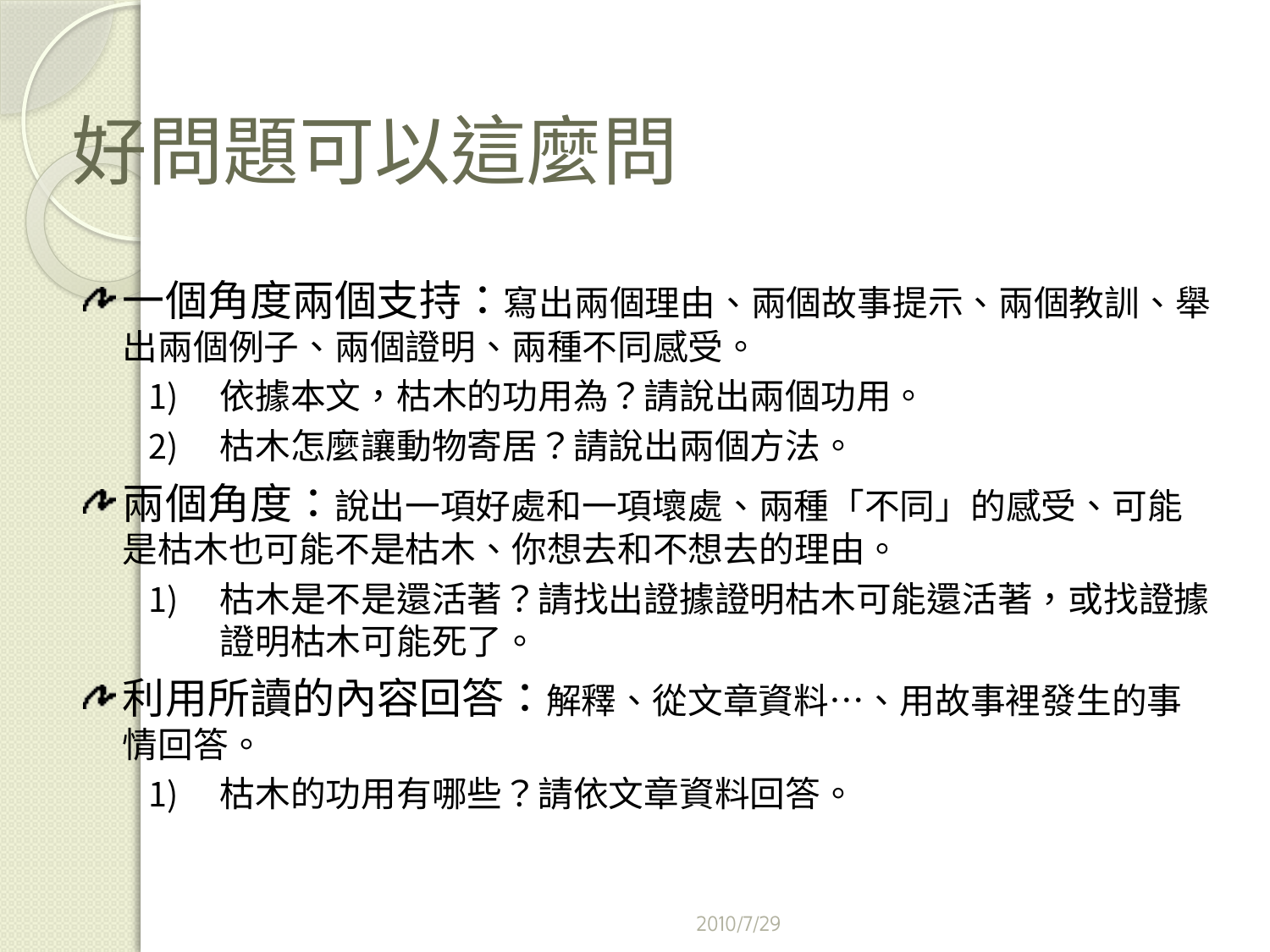

# 好問題可以這麼問
一個角度兩個支持：寫出兩個理由、兩個故事提示、兩個教訓、舉出兩個例子、兩個證明、兩種不同感受。
依據本文，枯木的功用為？請說出兩個功用。
枯木怎麼讓動物寄居？請說出兩個方法。
兩個角度：說出一項好處和一項壞處、兩種「不同」的感受、可能是枯木也可能不是枯木、你想去和不想去的理由。
枯木是不是還活著？請找出證據證明枯木可能還活著，或找證據證明枯木可能死了。
利用所讀的內容回答：解釋、從文章資料…、用故事裡發生的事情回答。
枯木的功用有哪些？請依文章資料回答。
2010/7/29